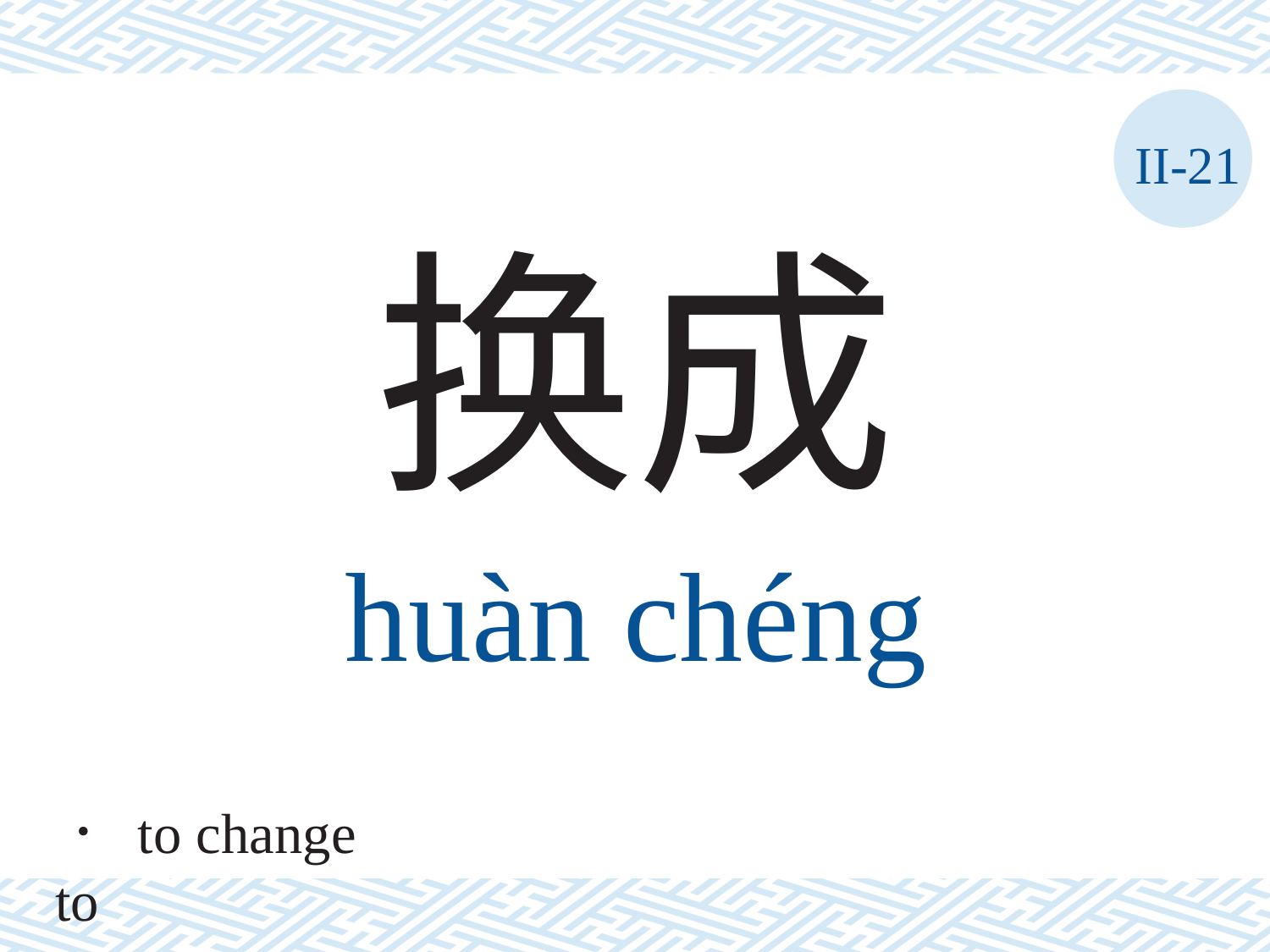

II-21
换成
huàn	chéng
． to change to